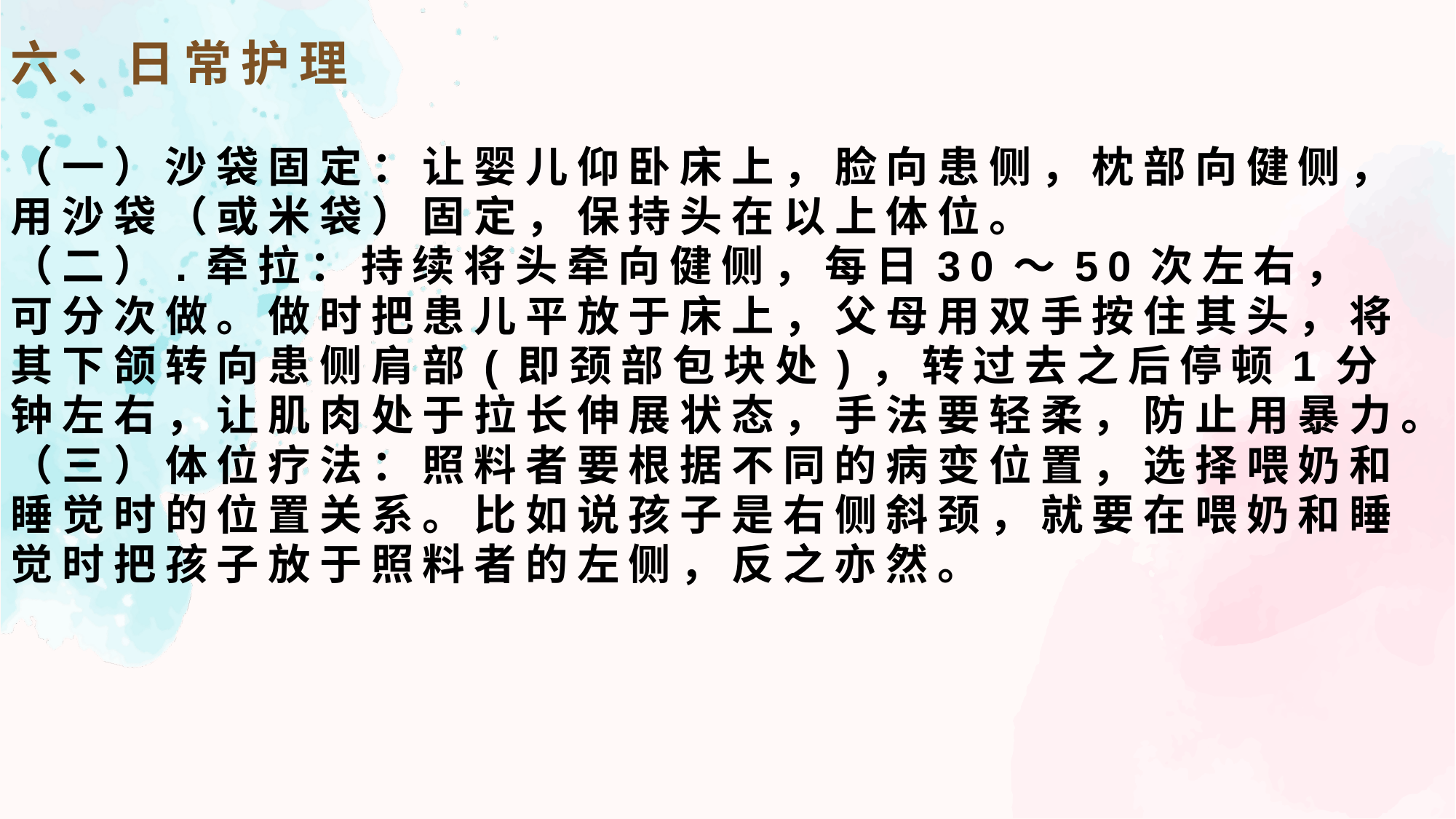

六、日常护理

（一）沙袋固定：让婴儿仰卧床上，脸向患侧，枕部向健侧，用沙袋（或米袋）固定，保持头在以上体位。
（二）.牵拉：持续将头牵向健侧，每日30～50次左右，可分次做。做时把患儿平放于床上，父母用双手按住其头，将其下颌转向患侧肩部(即颈部包块处)，转过去之后停顿1分钟左右，让肌肉处于拉长伸展状态，手法要轻柔，防止用暴力。
（三）体位疗法：照料者要根据不同的病变位置，选择喂奶和睡觉时的位置关系。比如说孩子是右侧斜颈，就要在喂奶和睡觉时把孩子放于照料者的左侧，反之亦然。